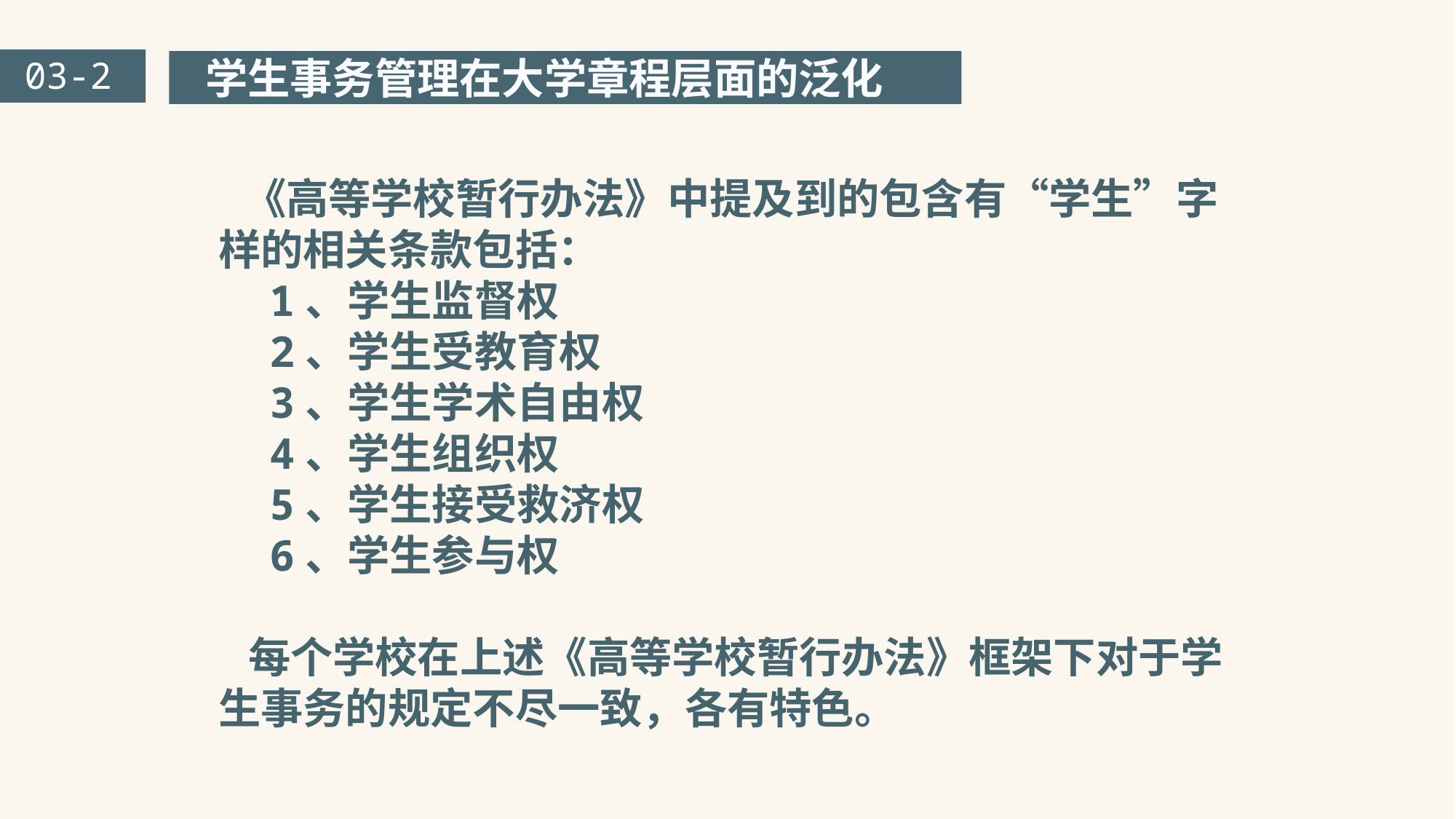

学生事务管理在大学章程层面的泛化
03-2

  《高等学校暂行办法》中提及到的包含有“学生”字样的相关条款包括：
  1、学生监督权
  2、学生受教育权
  3、学生学术自由权
  4、学生组织权
  5、学生接受救济权
  6、学生参与权

  每个学校在上述《高等学校暂行办法》框架下对于学生事务的规定不尽一致，各有特色。